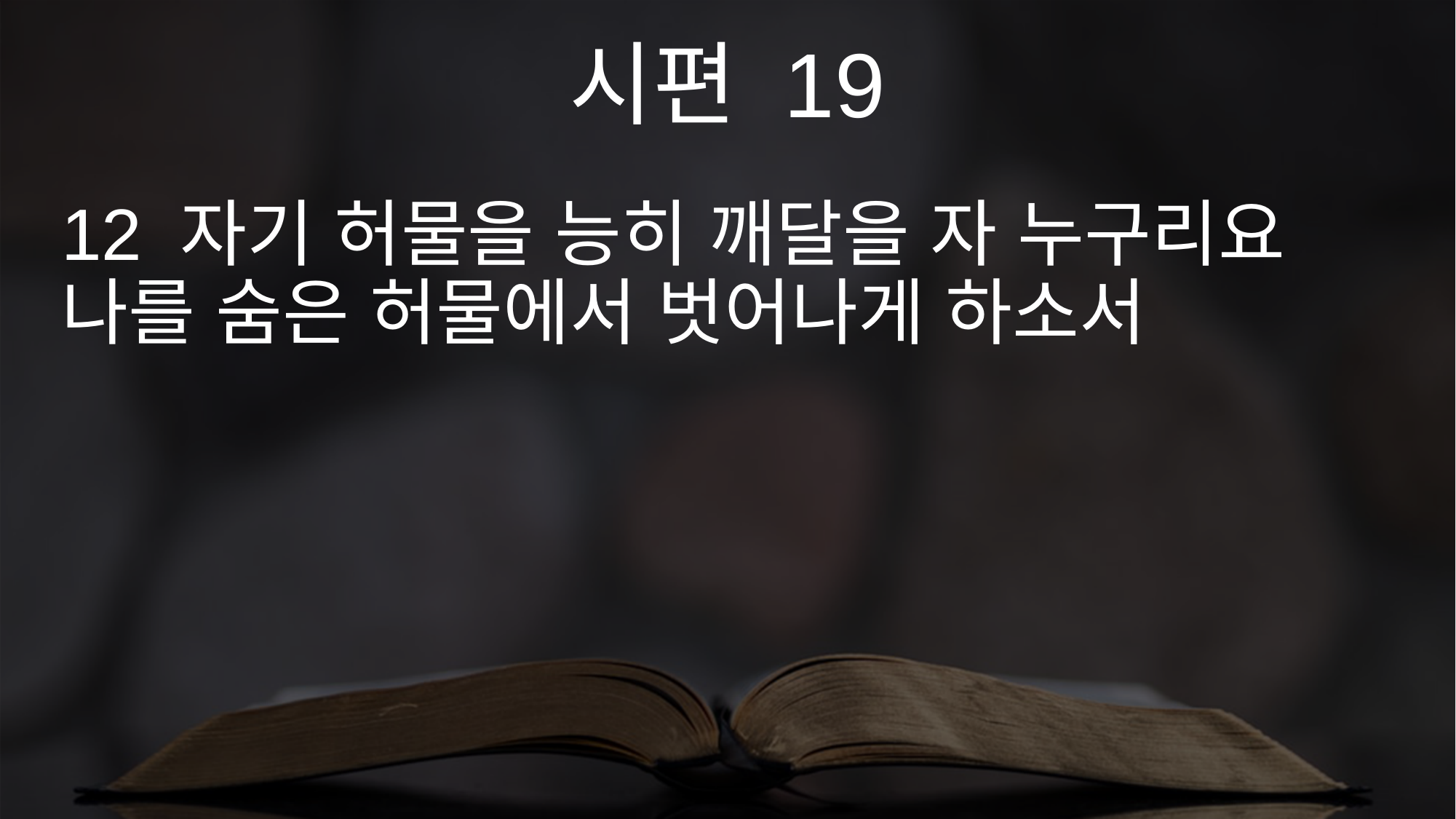

시편 19
12 자기 허물을 능히 깨달을 자 누구리요 나를 숨은 허물에서 벗어나게 하소서